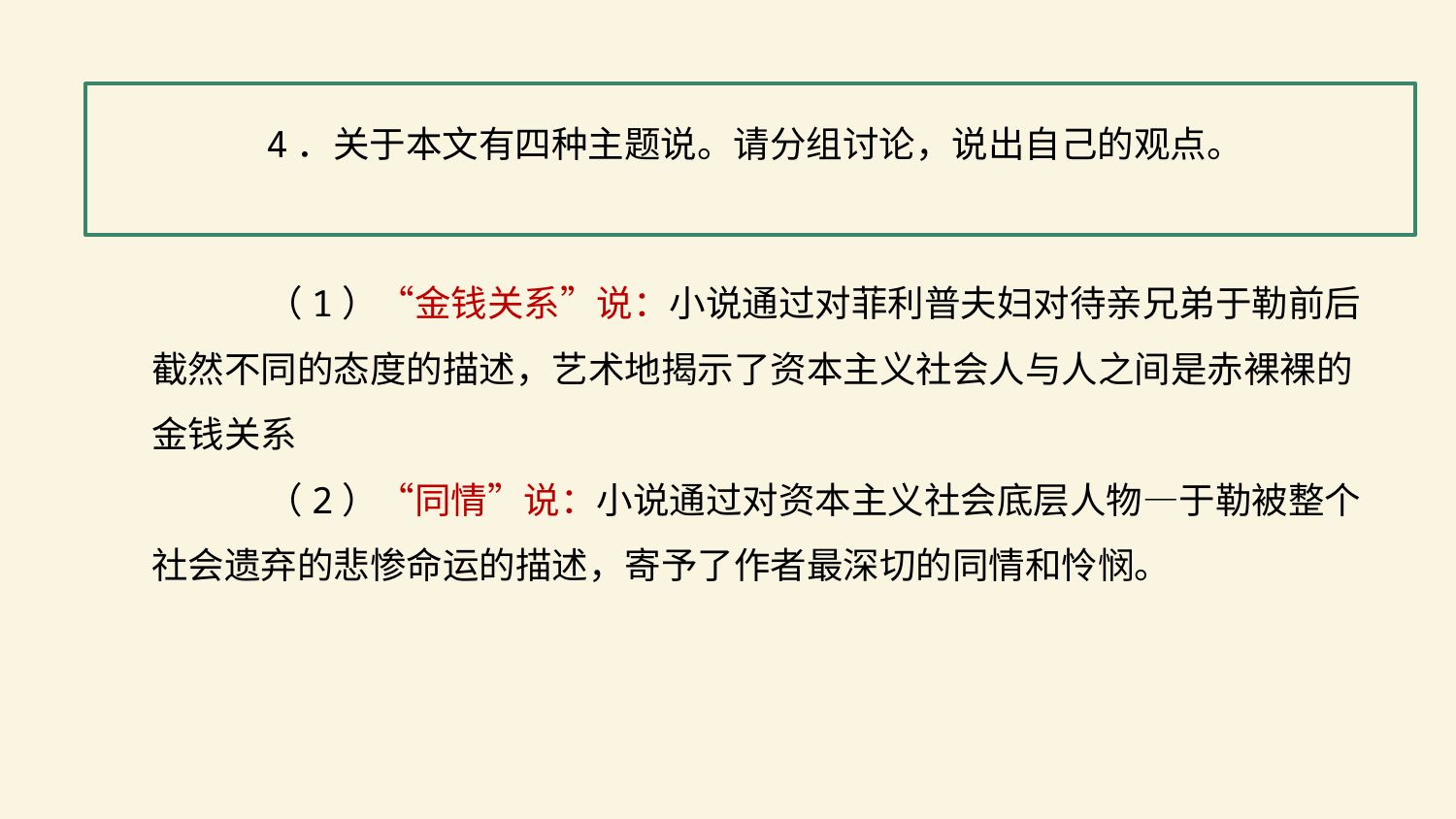

4．关于本文有四种主题说。请分组讨论，说出自己的观点。
（1）“金钱关系”说：小说通过对菲利普夫妇对待亲兄弟于勒前后截然不同的态度的描述，艺术地揭示了资本主义社会人与人之间是赤裸裸的金钱关系
（2）“同情”说：小说通过对资本主义社会底层人物—于勒被整个社会遗弃的悲惨命运的描述，寄予了作者最深切的同情和怜悯。